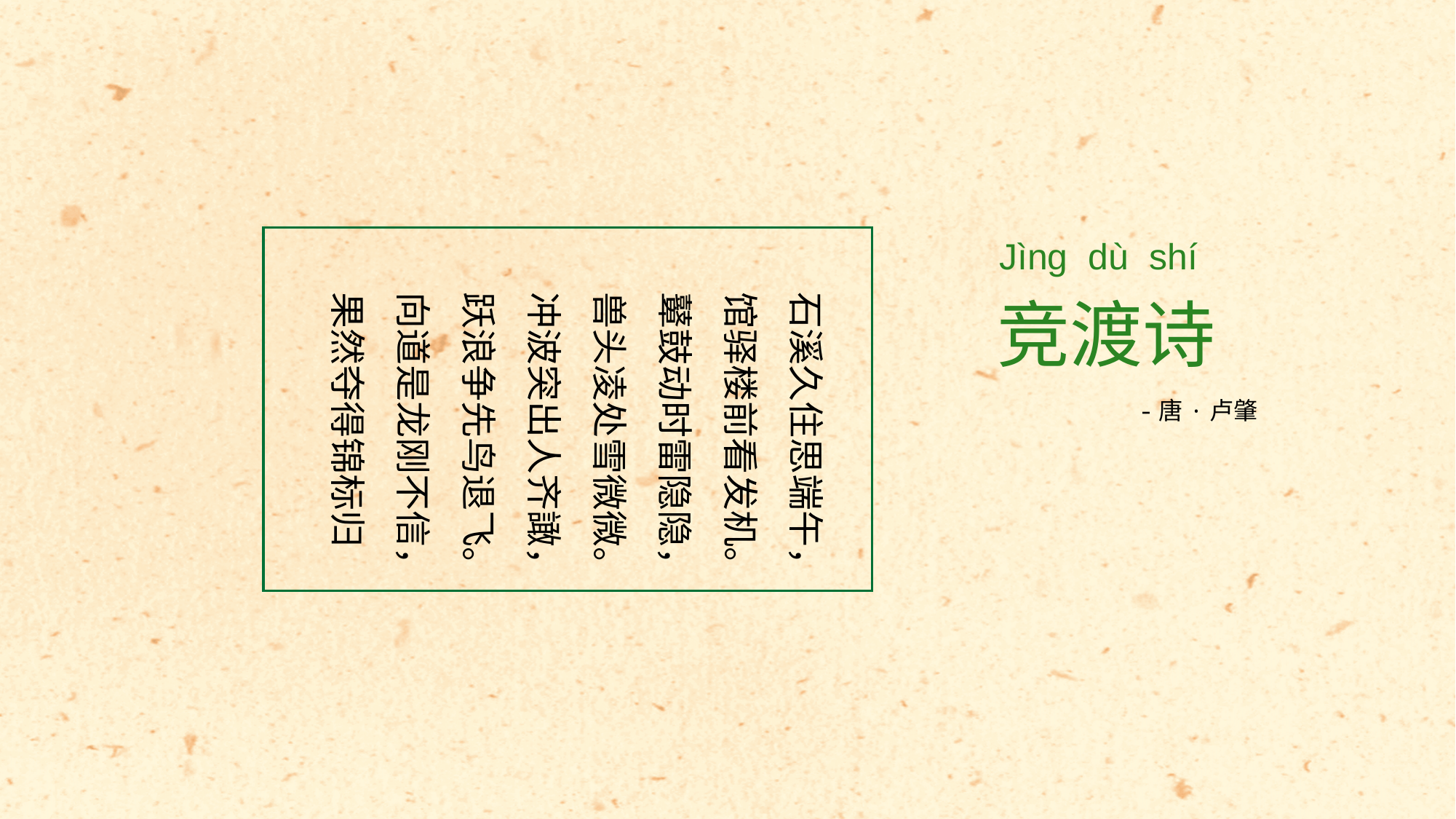

石溪久住思端午，
馆驿楼前看发机。
鼙鼓动时雷隐隐，
兽头凌处雪微微。
冲波突出人齐譀，
跃浪争先鸟退飞。
向道是龙刚不信，
果然夺得锦标归
Jìng  dù  shí
竞渡诗
 -唐·卢肇